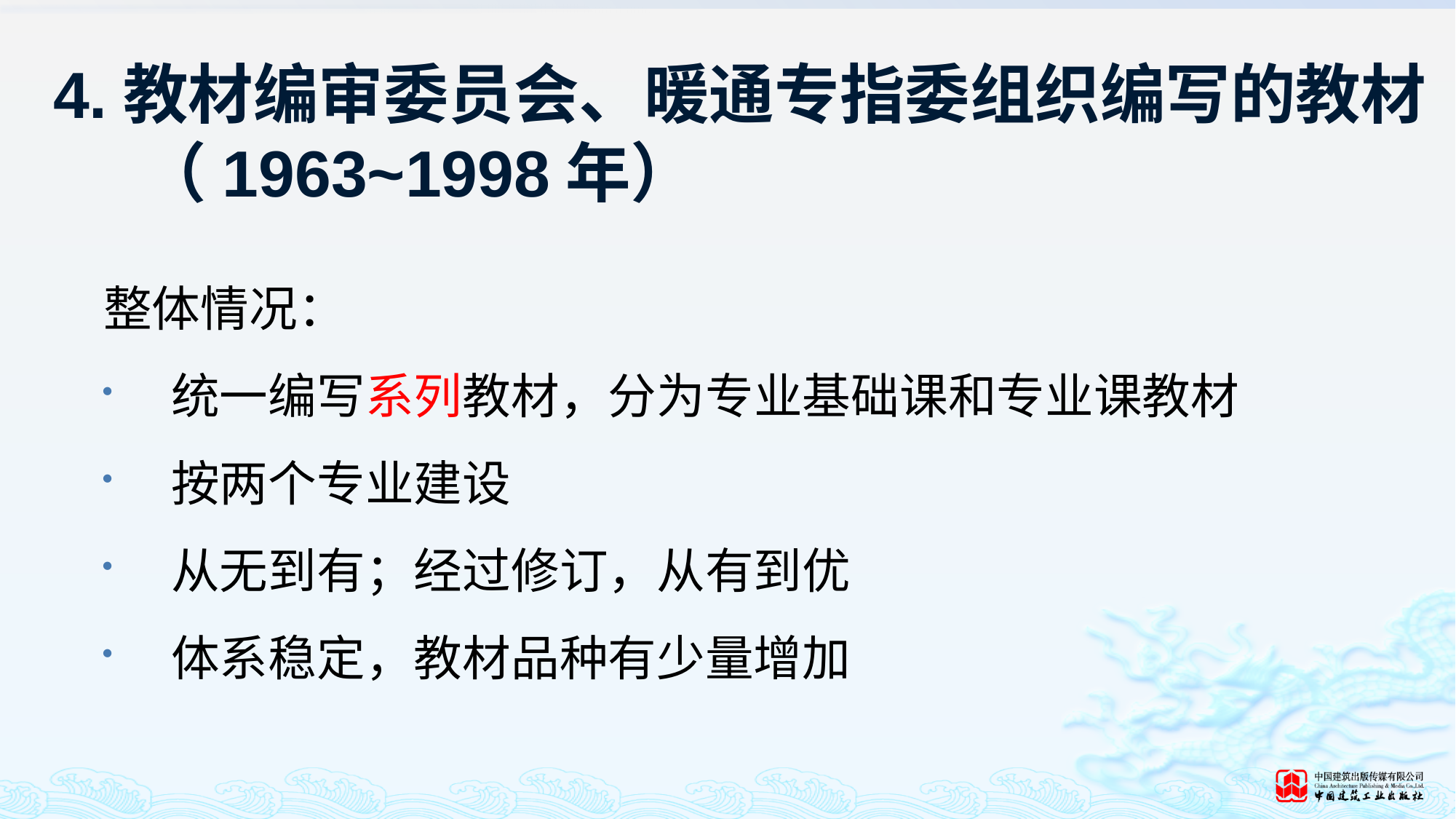

# 4.教材编审委员会、暖通专指委组织编写的教材       （1963~1998年）
整体情况：
统一编写系列教材，分为专业基础课和专业课教材
按两个专业建设
从无到有；经过修订，从有到优
体系稳定，教材品种有少量增加